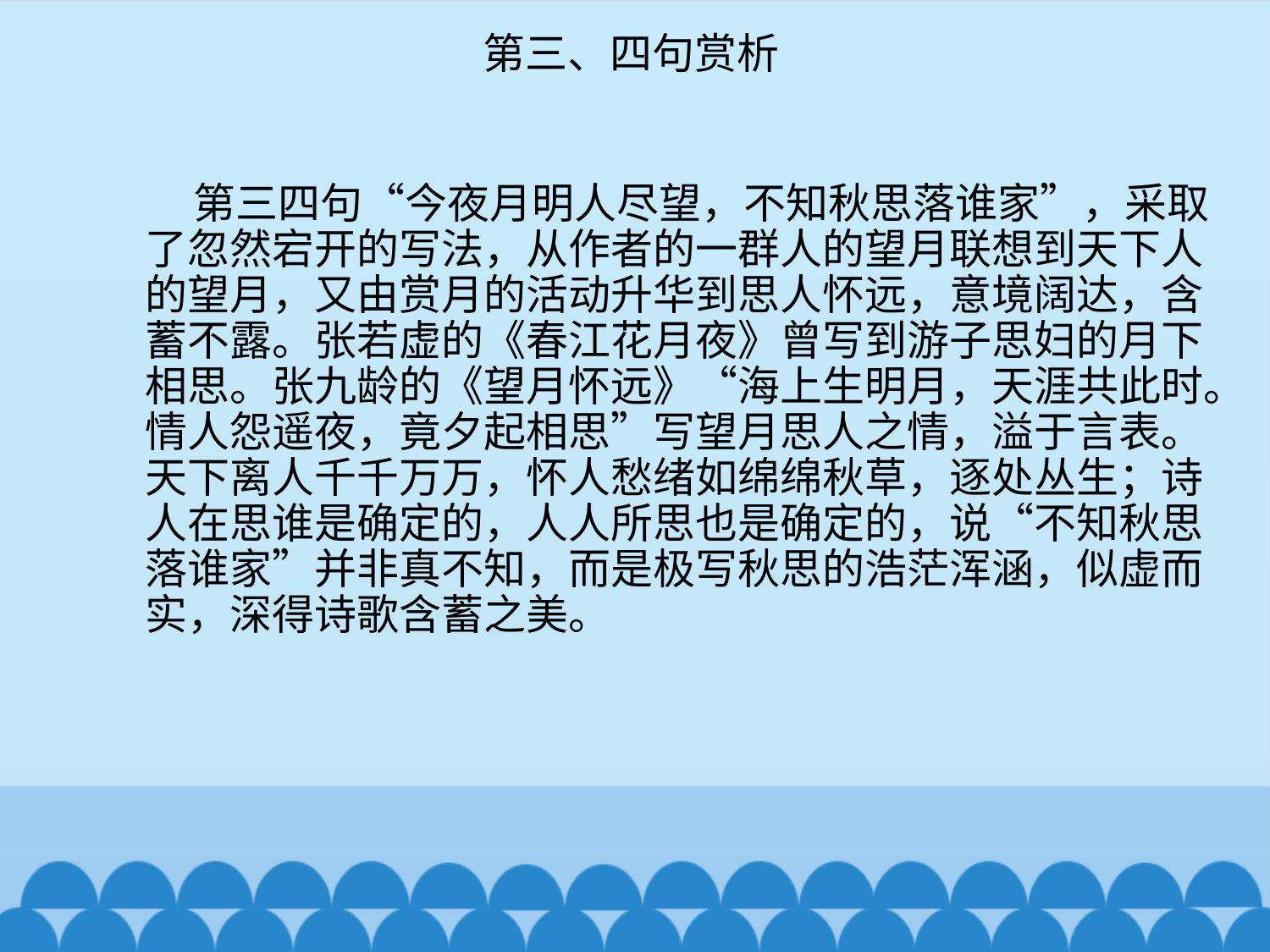

# 第三、四句赏析
    第三四句“今夜月明人尽望，不知秋思落谁家”，采取了忽然宕开的写法，从作者的一群人的望月联想到天下人的望月，又由赏月的活动升华到思人怀远，意境阔达，含蓄不露。张若虚的《春江花月夜》曾写到游子思妇的月下相思。张九龄的《望月怀远》“海上生明月，天涯共此时。情人怨遥夜，竟夕起相思”写望月思人之情，溢于言表。天下离人千千万万，怀人愁绪如绵绵秋草，逐处丛生；诗人在思谁是确定的，人人所思也是确定的，说“不知秋思落谁家”并非真不知，而是极写秋思的浩茫浑涵，似虚而实，深得诗歌含蓄之美。